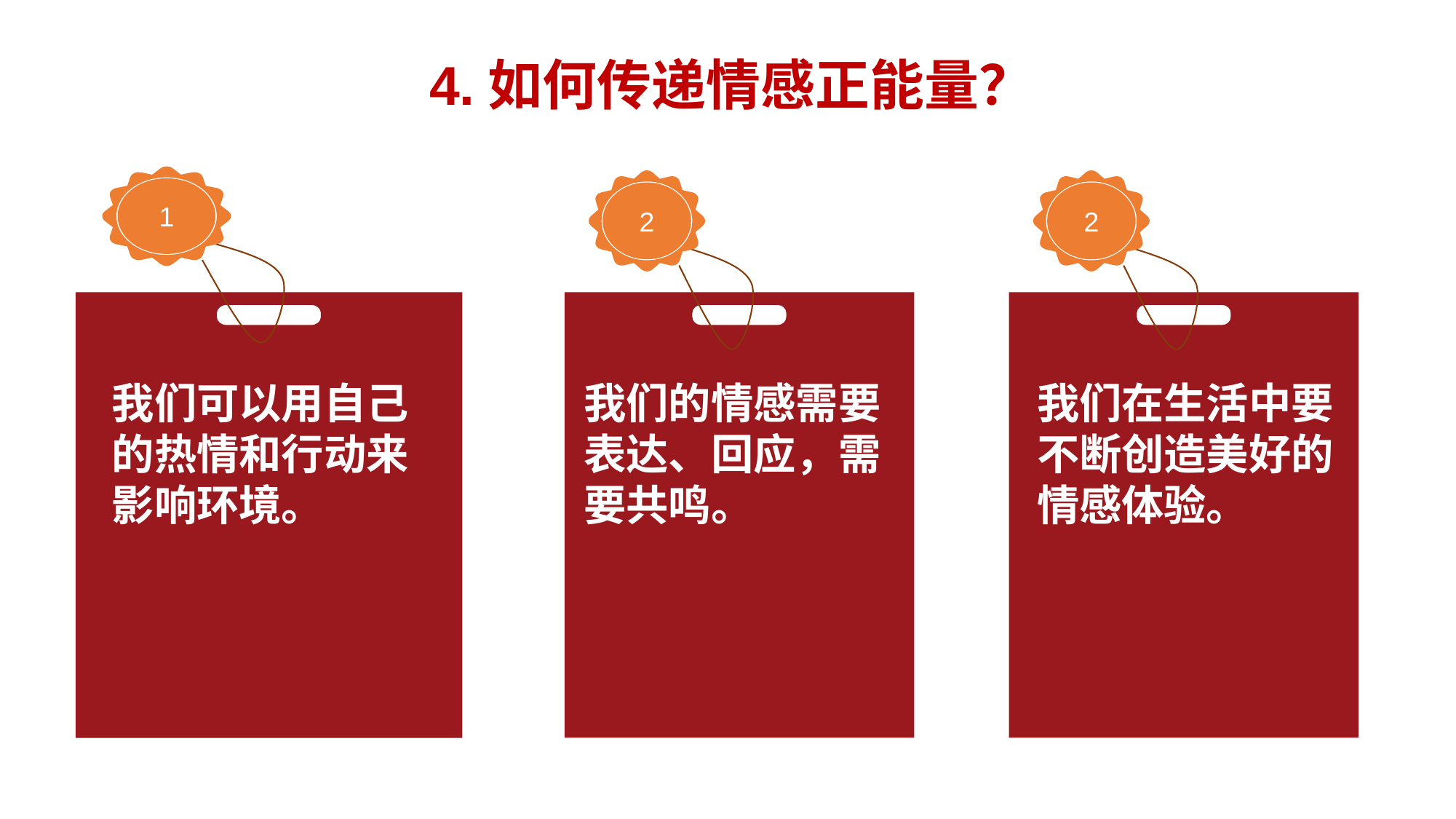

4.如何传递情感正能量？
1

我们可以用自己的热情和行动来影响环境。
2

我们的情感需要表达、回应，需要共鸣。
2

我们在生活中要不断创造美好的情感体验。